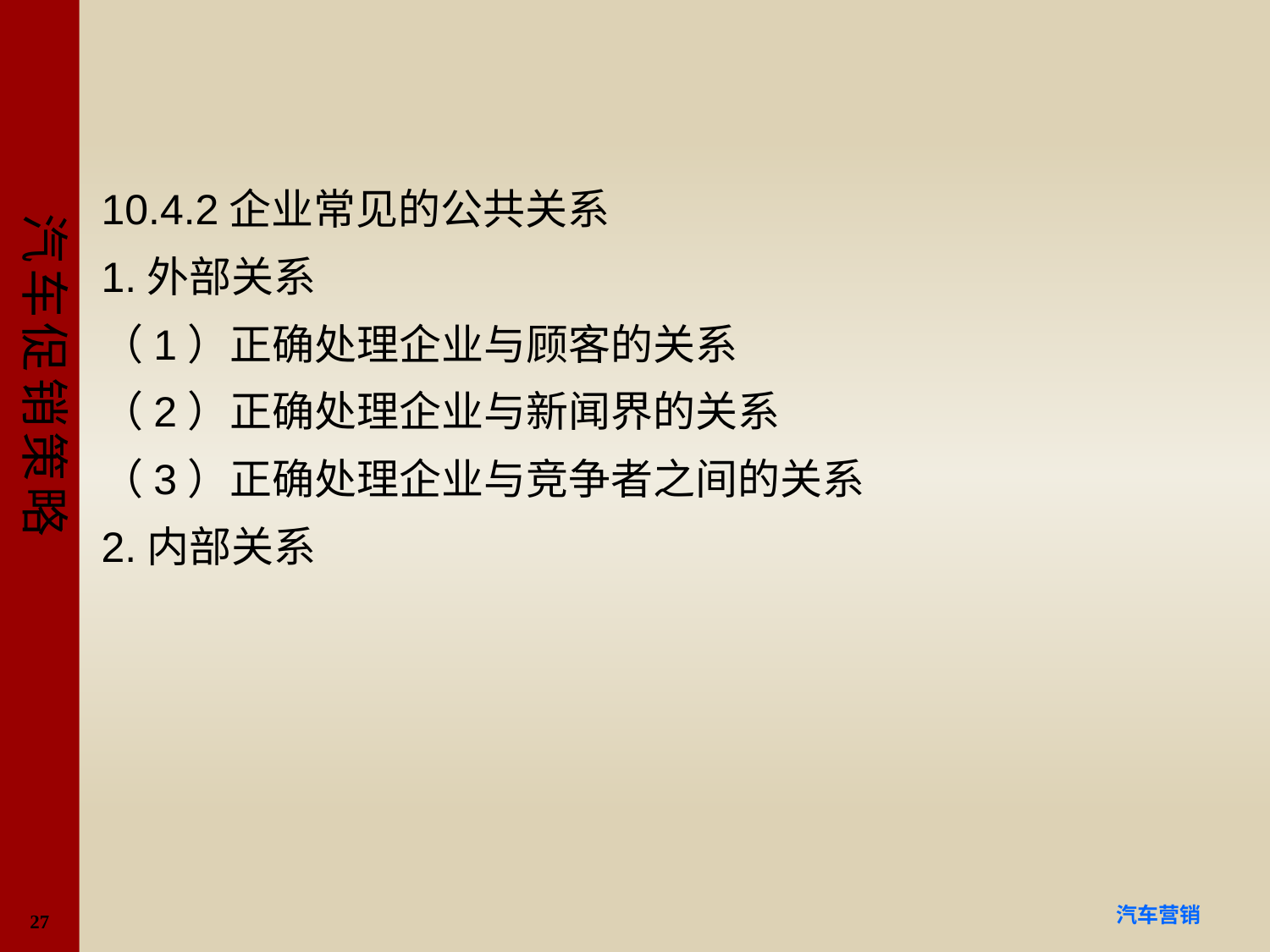

#
10.4.2企业常见的公共关系
1.外部关系
（1）正确处理企业与顾客的关系
（2）正确处理企业与新闻界的关系
（3）正确处理企业与竞争者之间的关系
2.内部关系

27